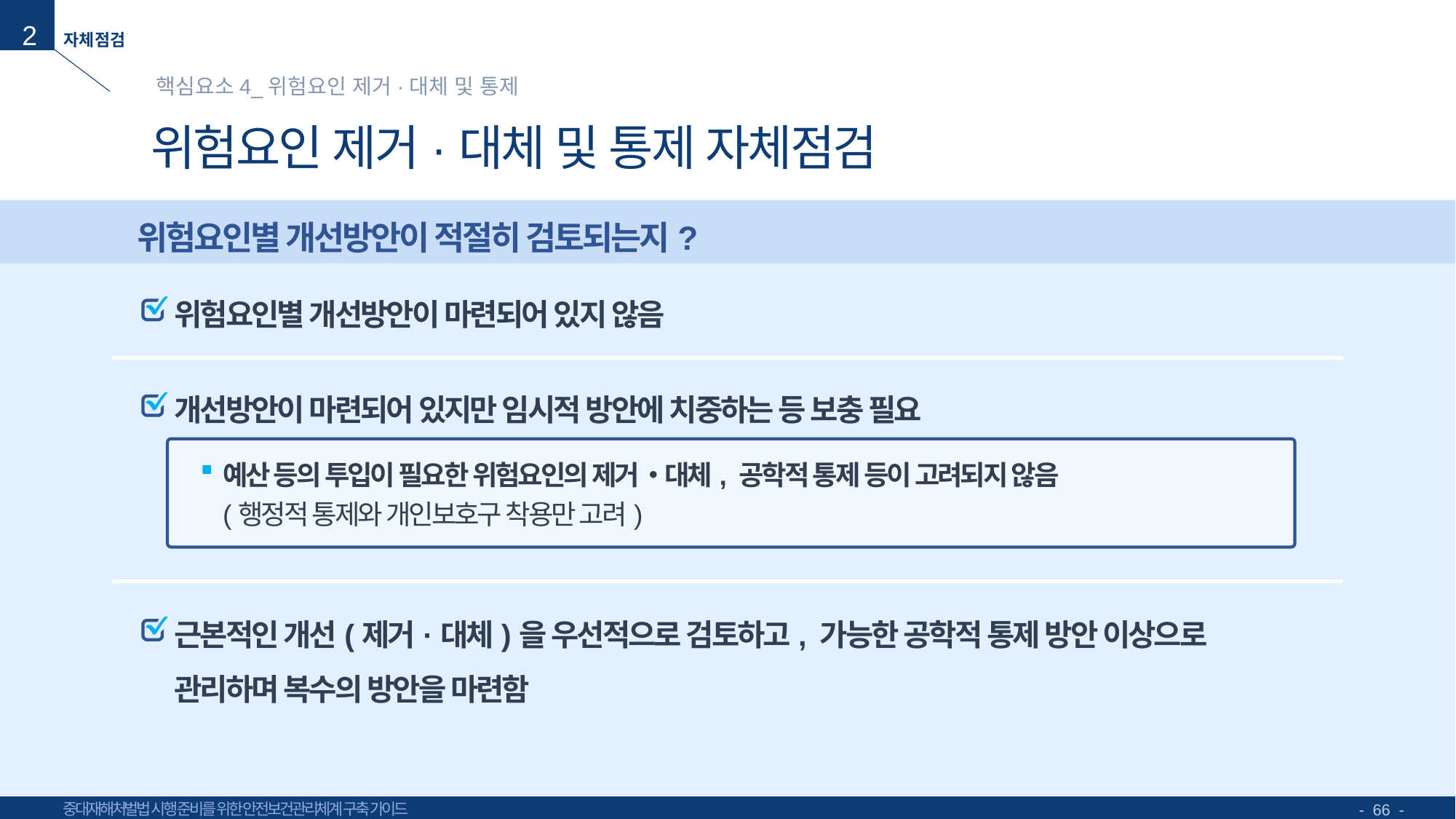

2
핵심요소4_위험요인 제거·대체 및 통제
# 위험요인 제거·대체 및 통제 자체점검

위험요인별 개선방안이 적절히 검토되는지?
위험요인별 개선방안이 마련되어 있지 않음
개선방안이 마련되어 있지만 임시적 방안에 치중하는 등 보충 필요

예산 등의 투입이 필요한 위험요인의 제거‧대체, 공학적 통제 등이 고려되지 않음
(행정적 통제와 개인보호구 착용만 고려)

근본적인 개선(제거·대체)을 우선적으로 검토하고, 가능한 공학적 통제 방안 이상으로
관리하며 복수의 방안을 마련함

-  66  -